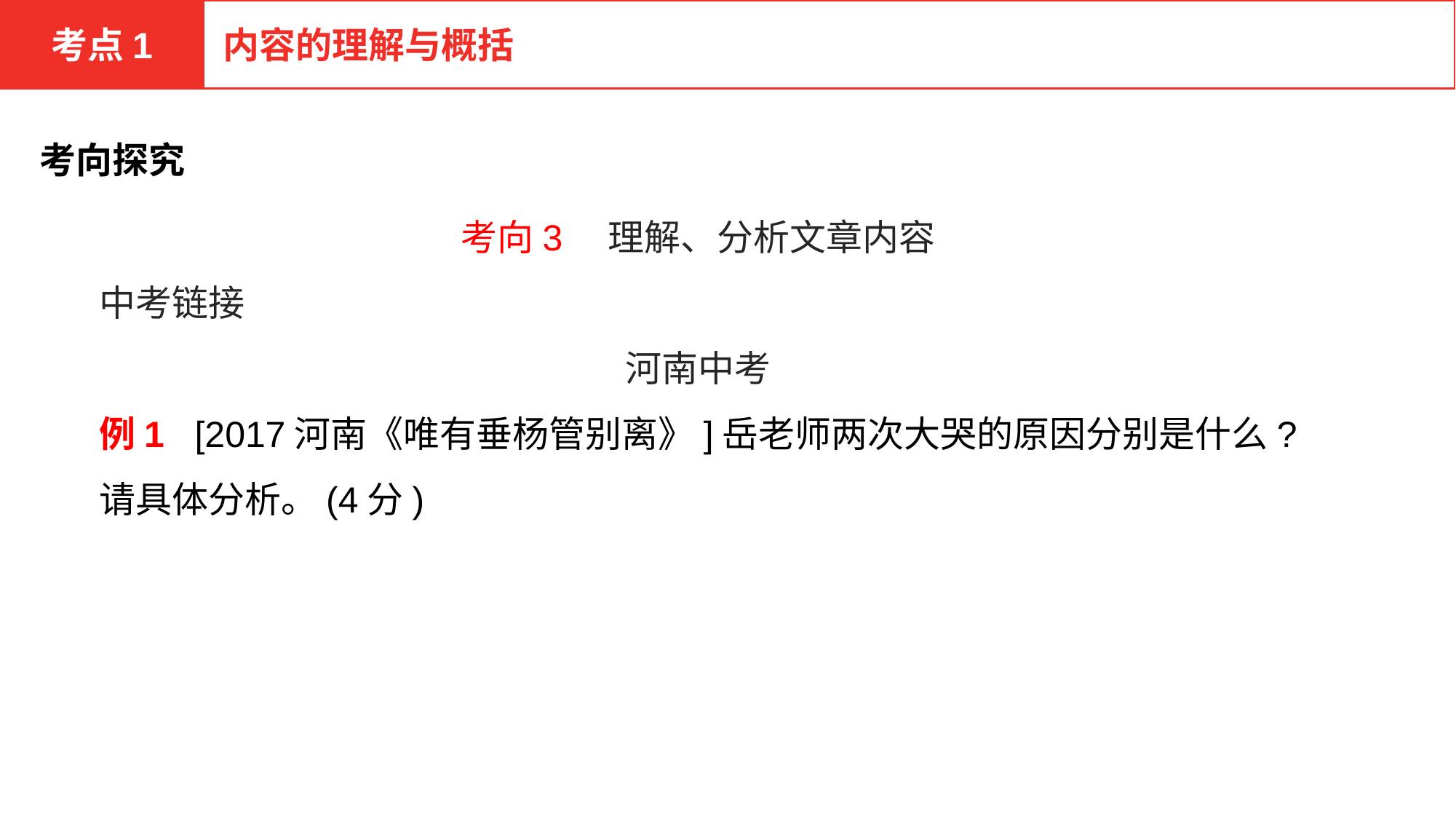

考点1
内容的理解与概括
考向探究
考向3　理解、分析文章内容
中考链接
河南中考
例1   [2017河南《唯有垂杨管别离》]岳老师两次大哭的原因分别是什么?请具体分析。(4分)